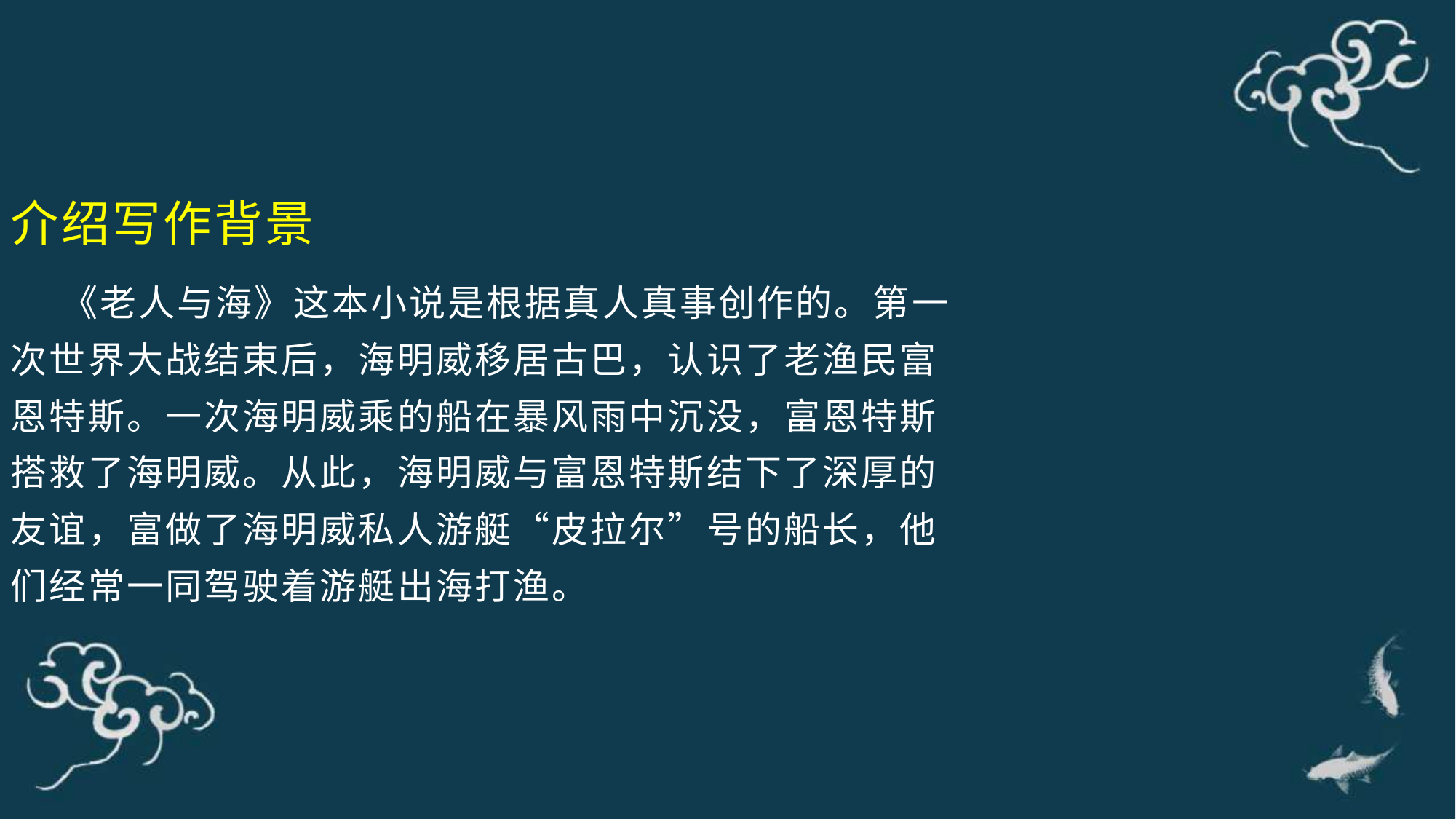

介绍写作背景
    《老人与海》这本小说是根据真人真事创作的。第一次世界大战结束后，海明威移居古巴，认识了老渔民富恩特斯。一次海明威乘的船在暴风雨中沉没，富恩特斯搭救了海明威。从此，海明威与富恩特斯结下了深厚的友谊，富做了海明威私人游艇“皮拉尔”号的船长，他们经常一同驾驶着游艇出海打渔。